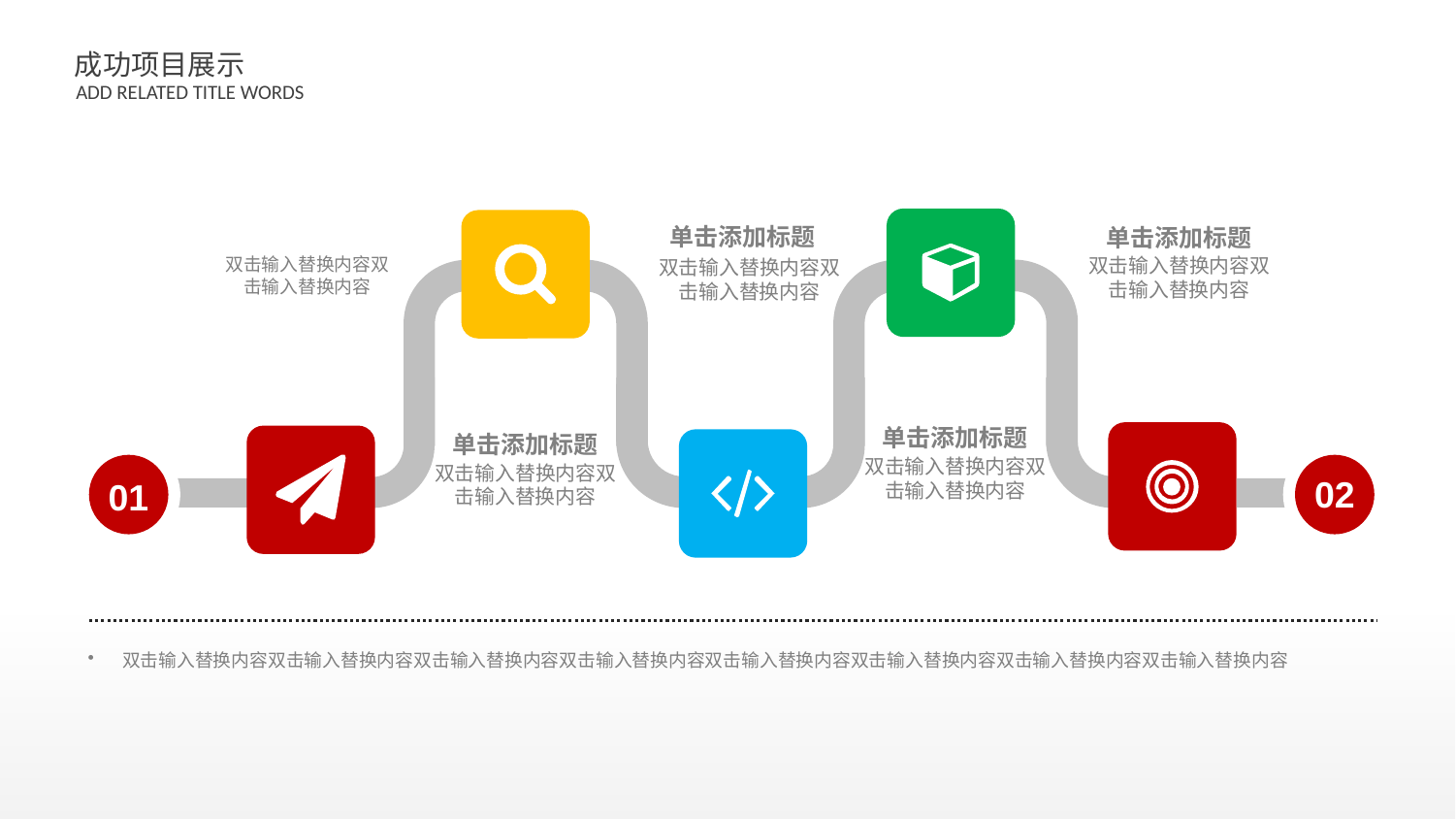

单击添加标题
单击添加标题

双击输入替换内容双击输入替换内容

双击输入替换内容双击输入替换内容

双击输入替换内容双击输入替换内容

单击添加标题

单击添加标题

双击输入替换内容双击输入替换内容

双击输入替换内容双击输入替换内容

02
01

双击输入替换内容双击输入替换内容双击输入替换内容双击输入替换内容双击输入替换内容双击输入替换内容双击输入替换内容双击输入替换内容